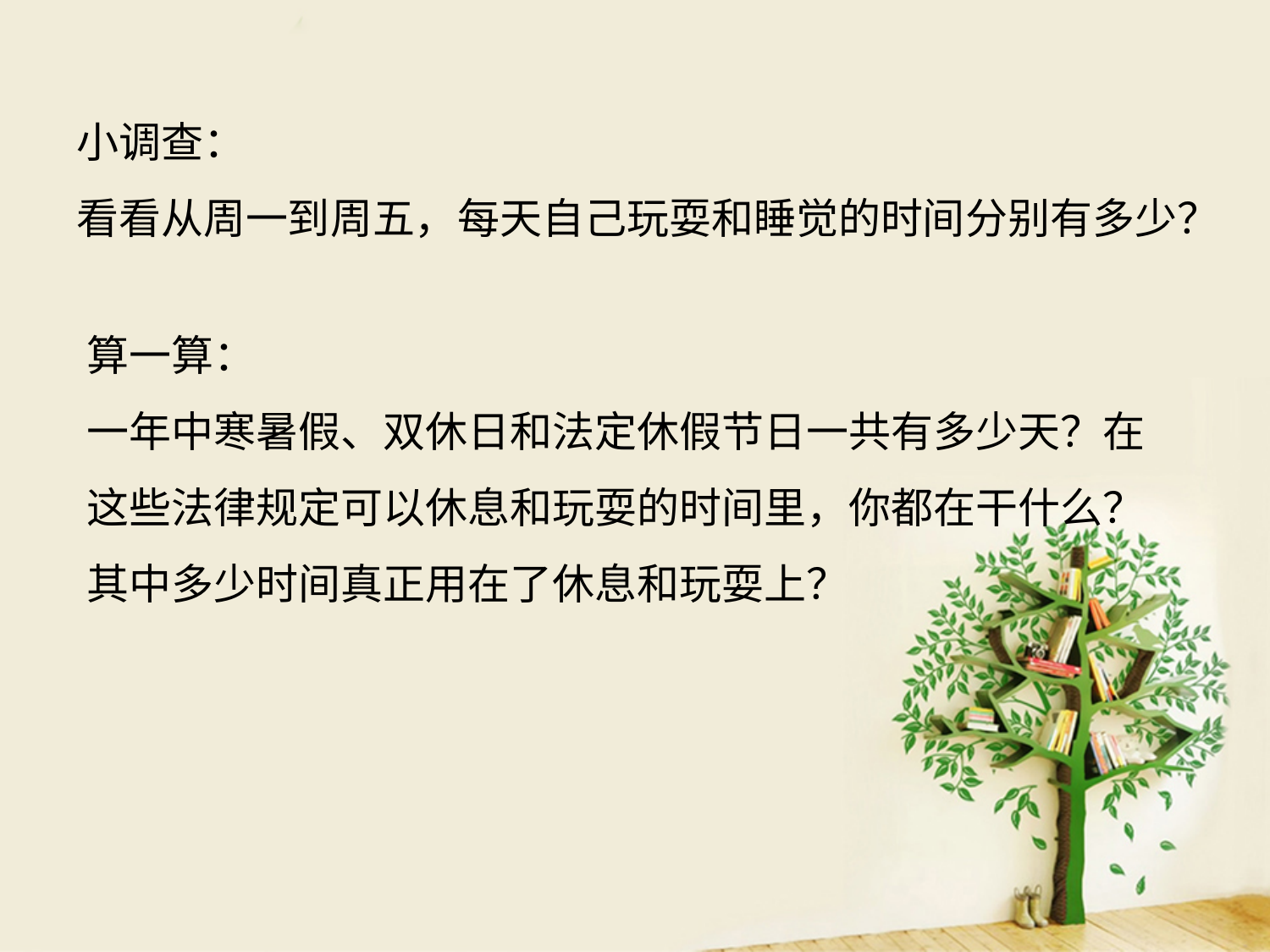

# 小调查： 看看从周一到周五，每天自己玩耍和睡觉的时间分别有多少？
算一算：
一年中寒暑假、双休日和法定休假节日一共有多少天？在这些法律规定可以休息和玩耍的时间里，你都在干什么？其中多少时间真正用在了休息和玩耍上？